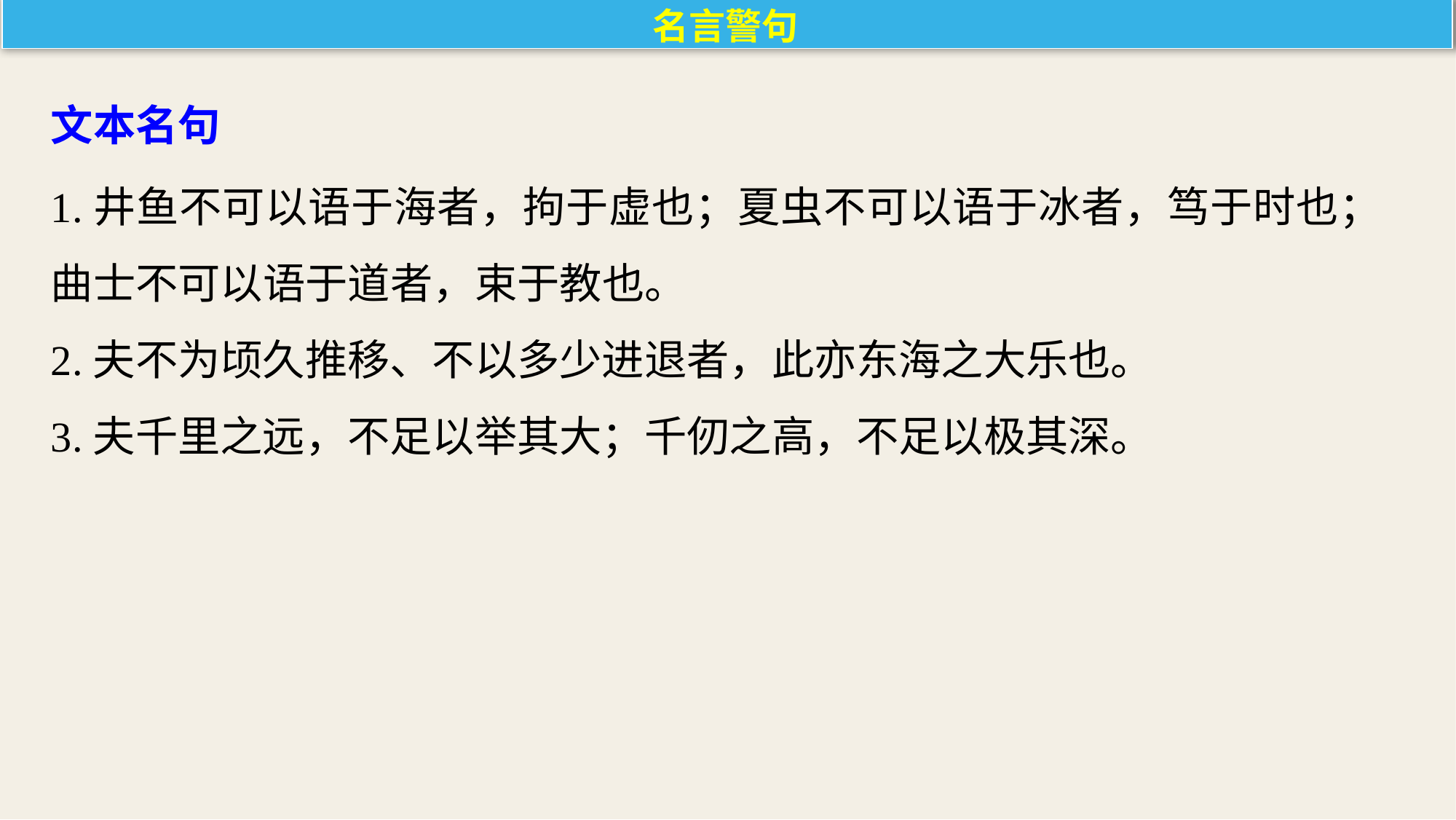

名言警句
文本名句
1.井鱼不可以语于海者，拘于虚也；夏虫不可以语于冰者，笃于时也；曲士不可以语于道者，束于教也。
2.夫不为顷久推移、不以多少进退者，此亦东海之大乐也。
3.夫千里之远，不足以举其大；千仞之高，不足以极其深。